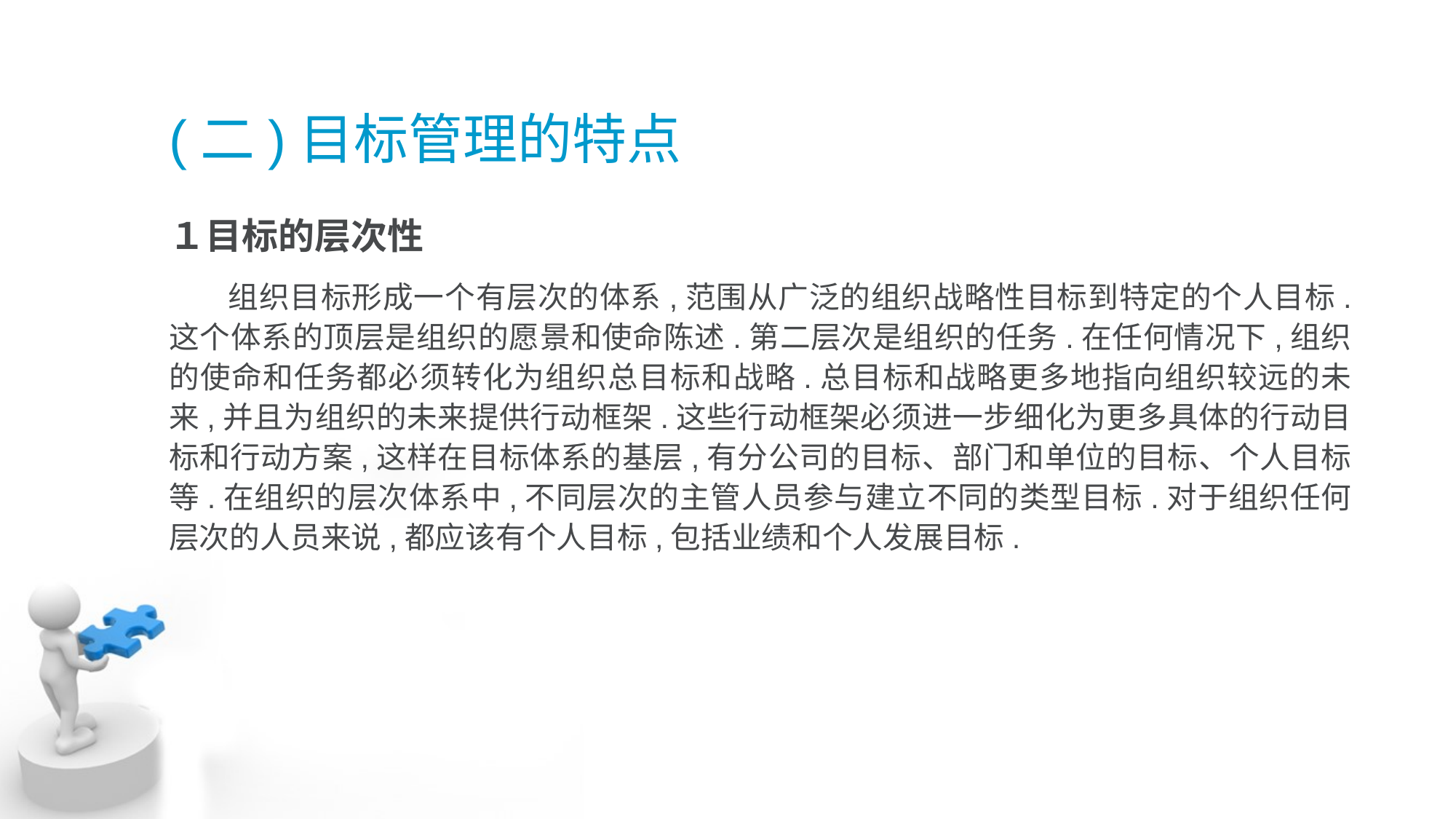

# (二)目标管理的特点
１目标的层次性
       组织目标形成一个有层次的体系,范围从广泛的组织战略性目标到特定的个人目标. 这个体系的顶层是组织的愿景和使命陈述.第二层次是组织的任务.在任何情况下,组织 的使命和任务都必须转化为组织总目标和战略.总目标和战略更多地指向组织较远的未 来,并且为组织的未来提供行动框架.这些行动框架必须进一步细化为更多具体的行动目 标和行动方案,这样在目标体系的基层,有分公司的目标、部门和单位的目标、个人目标 等.在组织的层次体系中,不同层次的主管人员参与建立不同的类型目标.对于组织任何 层次的人员来说,都应该有个人目标,包括业绩和个人发展目标.